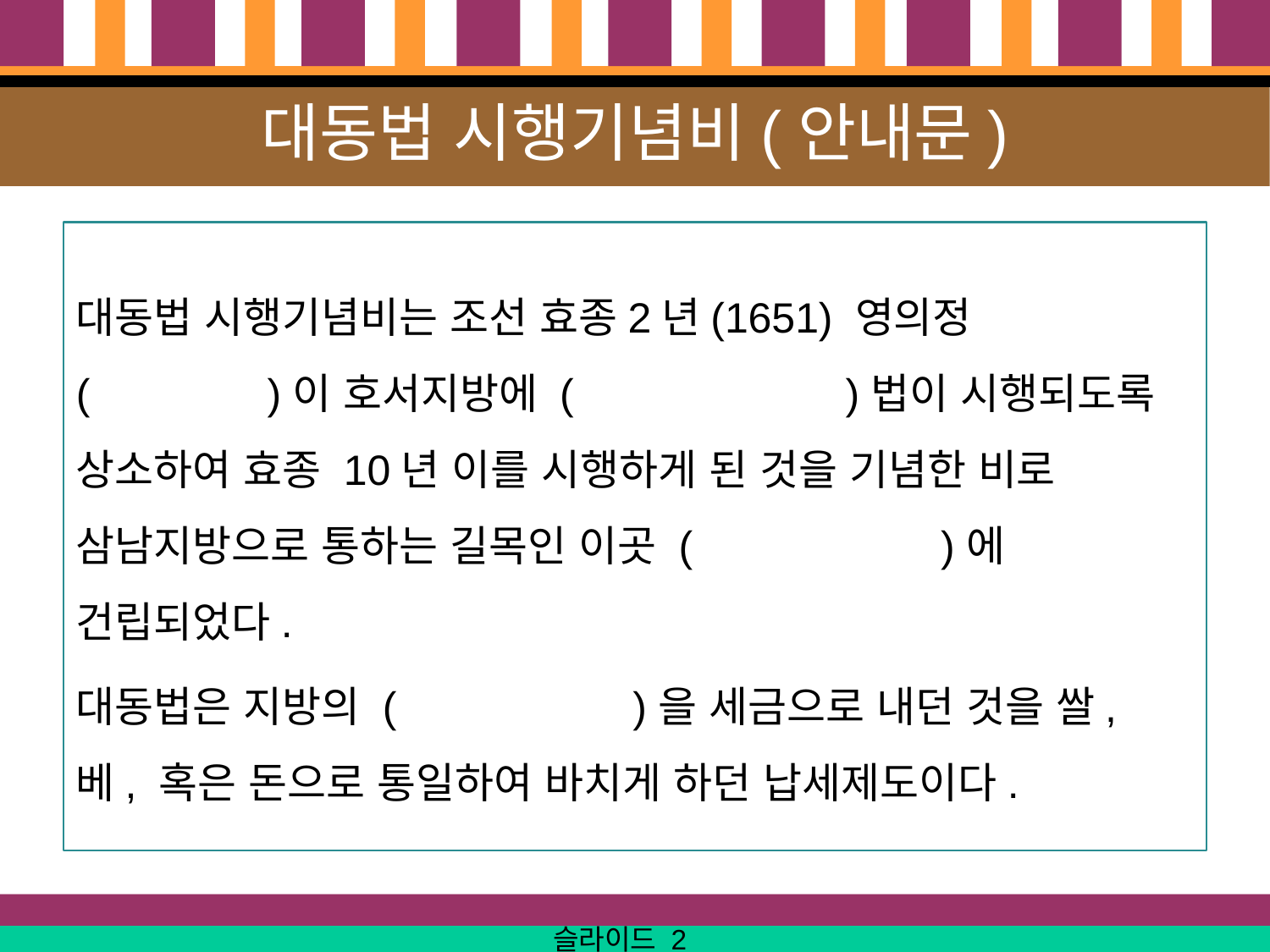

# 대동법 시행기념비(안내문)
대동법 시행기념비는 조선 효종2년(1651) 영의정 (               )이 호서지방에 (                       )법이 시행되도록 상소하여 효종 10년 이를 시행하게 된 것을 기념한 비로 삼남지방으로 통하는 길목인 이곳 (                     )에 건립되었다.
대동법은 지방의 (                    )을 세금으로 내던 것을 쌀, 베, 혹은 돈으로 통일하여 바치게 하던 납세제도이다.
슬라이드 2